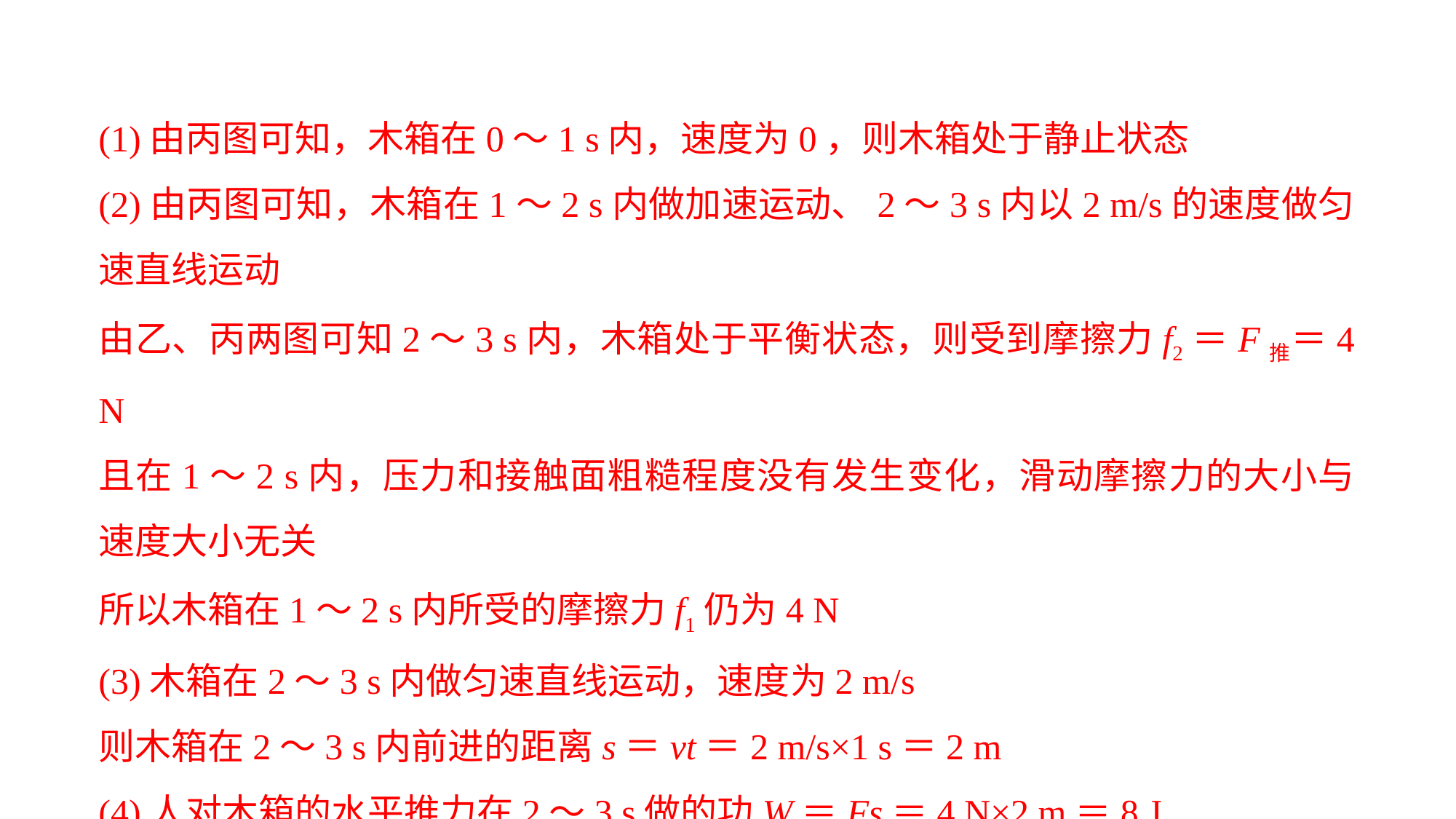

(1)由丙图可知，木箱在0～1 s内，速度为0，则木箱处于静止状态
(2)由丙图可知，木箱在1～2 s内做加速运动、2～3 s内以2 m/s的速度做匀速直线运动
由乙、丙两图可知2～3 s内，木箱处于平衡状态，则受到摩擦力f2＝F推＝4 N
且在1～2 s内，压力和接触面粗糙程度没有发生变化，滑动摩擦力的大小与速度大小无关
所以木箱在1～2 s内所受的摩擦力f1仍为4 N
(3)木箱在2～3 s内做匀速直线运动，速度为2 m/s
则木箱在2～3 s内前进的距离s＝vt＝2 m/s×1 s＝2 m
(4)人对木箱的水平推力在2～3 s做的功W＝Fs＝4 N×2 m＝8 J